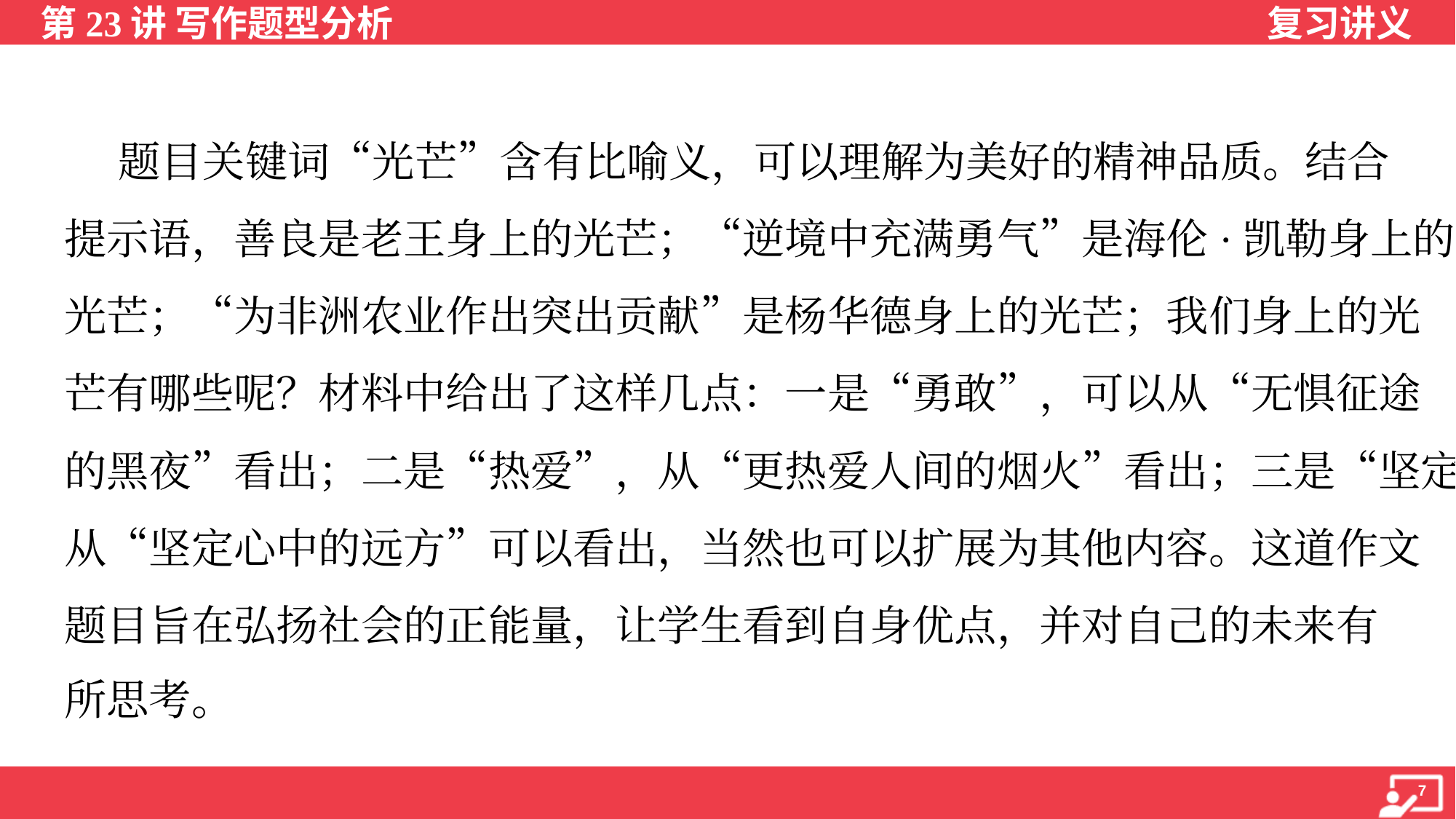

题目关键词“光芒”含有比喻义，可以理解为美好的精神品质。结合
提示语，善良是老王身上的光芒；“逆境中充满勇气”是海伦·凯勒身上的
光芒；“为非洲农业作出突出贡献”是杨华德身上的光芒；我们身上的光
芒有哪些呢？材料中给出了这样几点：一是“勇敢”，可以从“无惧征途
的黑夜”看出；二是“热爱”，从“更热爱人间的烟火”看出；三是“坚定”，
从“坚定心中的远方”可以看出，当然也可以扩展为其他内容。这道作文
题目旨在弘扬社会的正能量，让学生看到自身优点，并对自己的未来有
所思考。